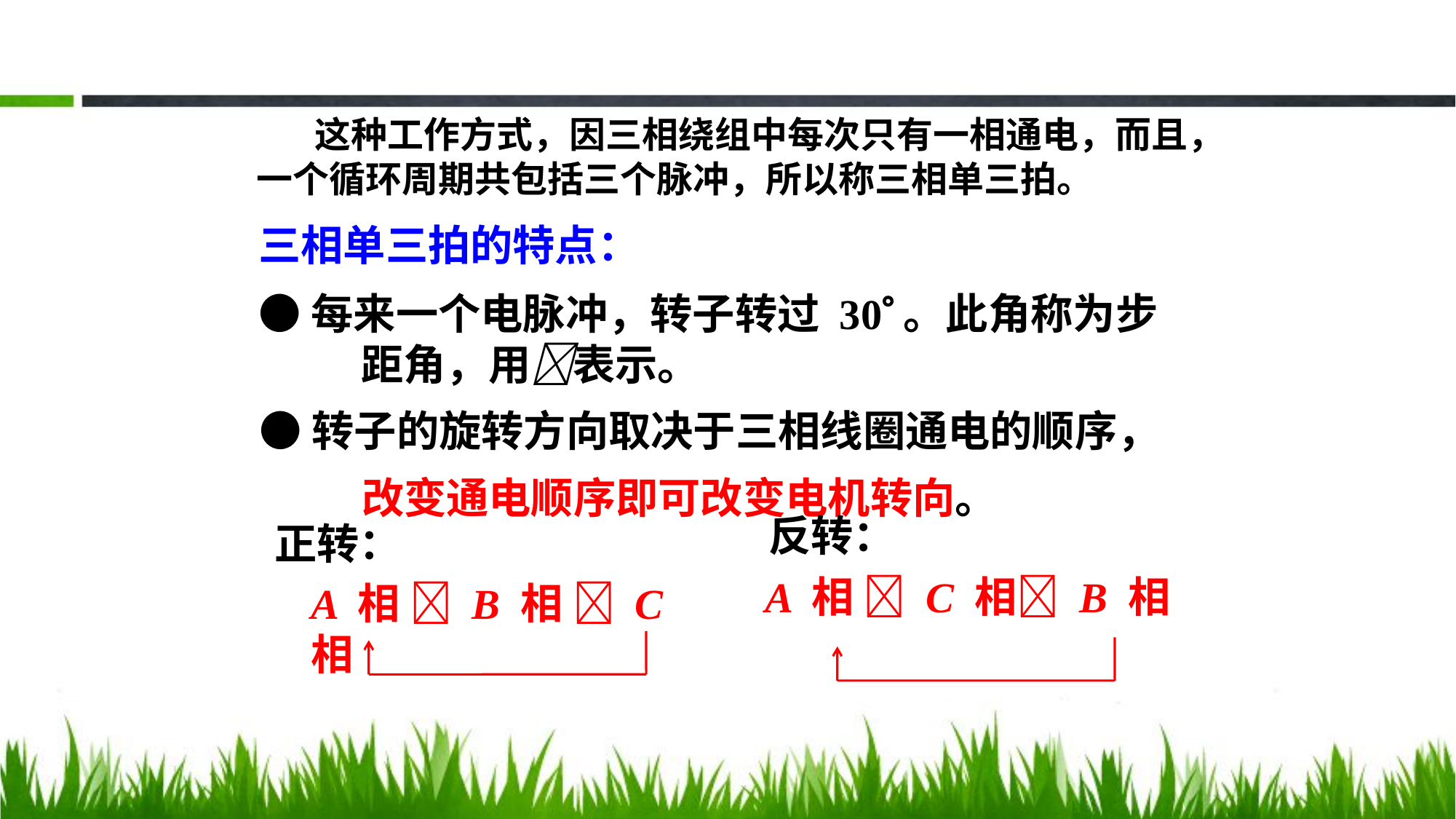

这种工作方式，因三相绕组中每次只有一相通电，而且，一个循环周期共包括三个脉冲，所以称三相单三拍。
三相单三拍的特点：
●每来一个电脉冲，转子转过 30°。此角称为步距角，用θ表示。
●转子的旋转方向取决于三相线圈通电的顺序，改变通电顺序即可改变电机转向。
   反转：
   A 相 → C 相→ B 相

正转：
A 相 → B 相 → C 相